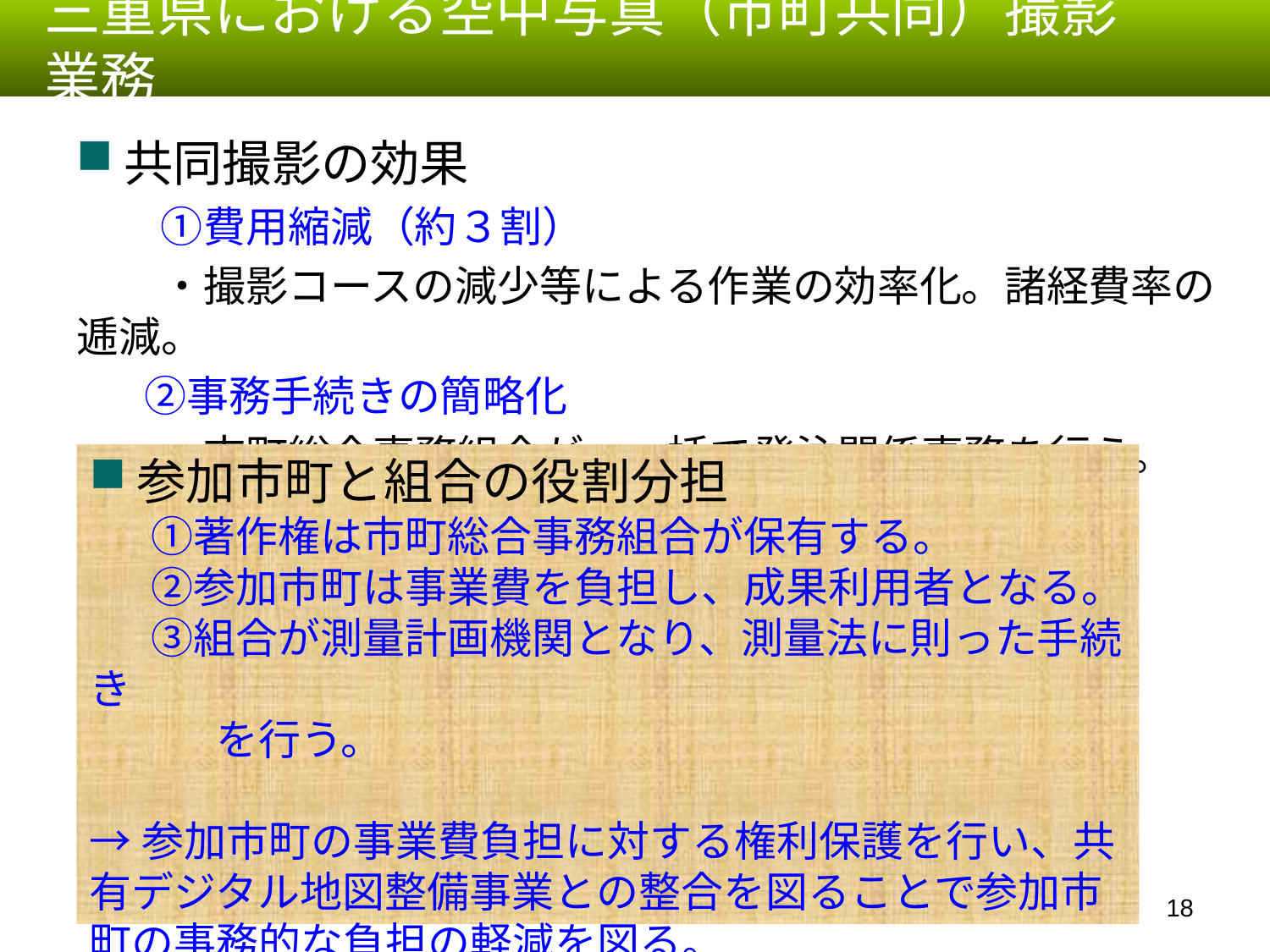

# 三重県における空中写真（市町共同）撮影業務
共同撮影の効果
　　①費用縮減（約３割）
　　・撮影コースの減少等による作業の効率化。諸経費率の逓減。
　 　②事務手続きの簡略化
　　・市町総合事務組合が、一括で発注関係事務を行う。

参加市町と組合の役割分担
　　①著作権は市町総合事務組合が保有する。
　　②参加市町は事業費を負担し、成果利用者となる。
　　③組合が測量計画機関となり、測量法に則った手続き
　　　を行う。

→参加市町の事業費負担に対する権利保護を行い、共有デジタル地図整備事業との整合を図ることで参加市町の事務的な負担の軽減を図る。
18